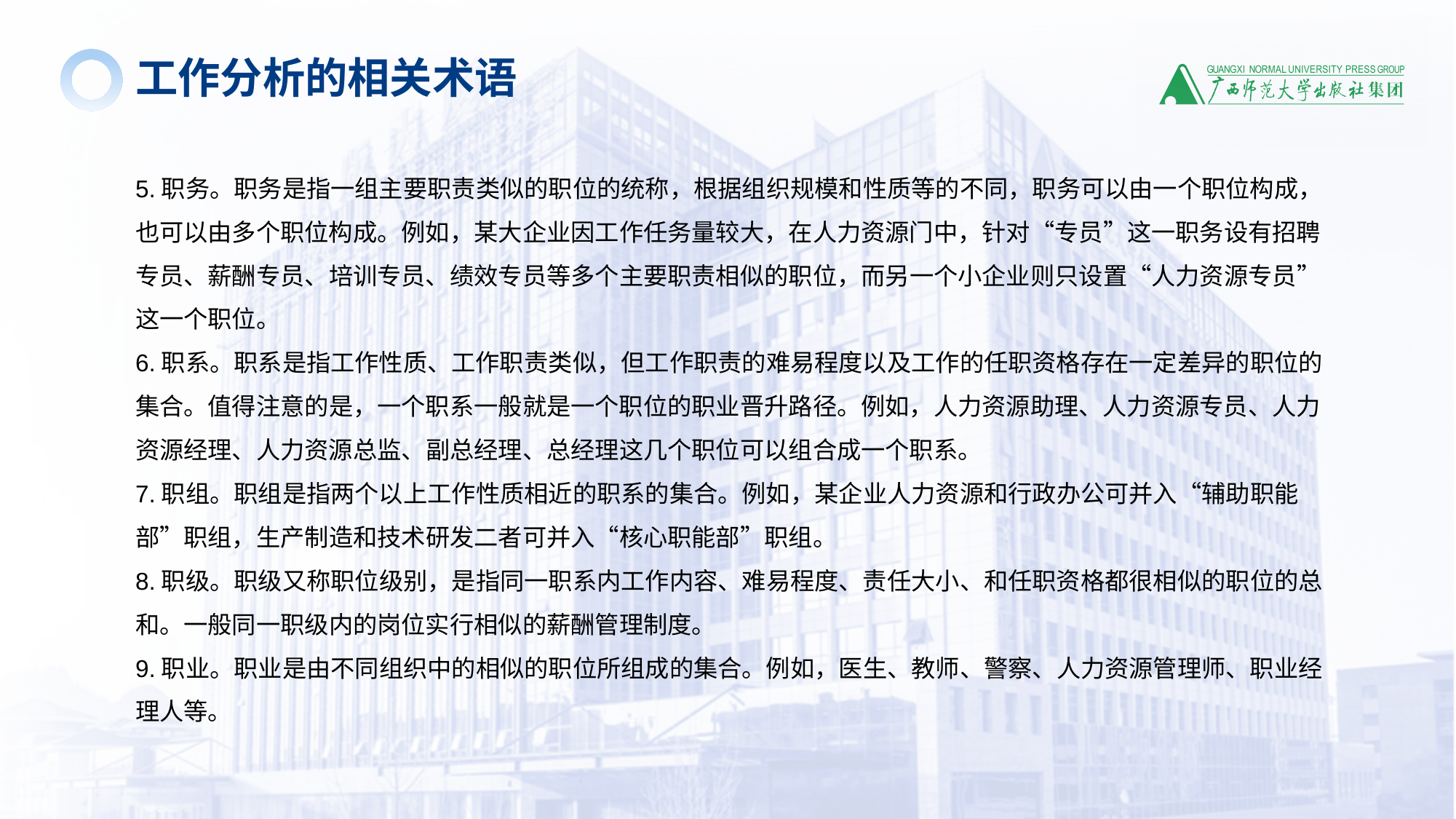

工作分析的相关术语

5.职务。职务是指一组主要职责类似的职位的统称，根据组织规模和性质等的不同，职务可以由一个职位构成，也可以由多个职位构成。例如，某大企业因工作任务量较大，在人力资源门中，针对“专员”这一职务设有招聘专员、薪酬专员、培训专员、绩效专员等多个主要职责相似的职位，而另一个小企业则只设置“人力资源专员”这一个职位。
6.职系。职系是指工作性质、工作职责类似，但工作职责的难易程度以及工作的任职资格存在一定差异的职位的集合。值得注意的是，一个职系一般就是一个职位的职业晋升路径。例如，人力资源助理、人力资源专员、人力资源经理、人力资源总监、副总经理、总经理这几个职位可以组合成一个职系。
7.职组。职组是指两个以上工作性质相近的职系的集合。例如，某企业人力资源和行政办公可并入“辅助职能部”职组，生产制造和技术研发二者可并入“核心职能部”职组。
8.职级。职级又称职位级别，是指同一职系内工作内容、难易程度、责任大小、和任职资格都很相似的职位的总和。一般同一职级内的岗位实行相似的薪酬管理制度。
9.职业。职业是由不同组织中的相似的职位所组成的集合。例如，医生、教师、警察、人力资源管理师、职业经理人等。